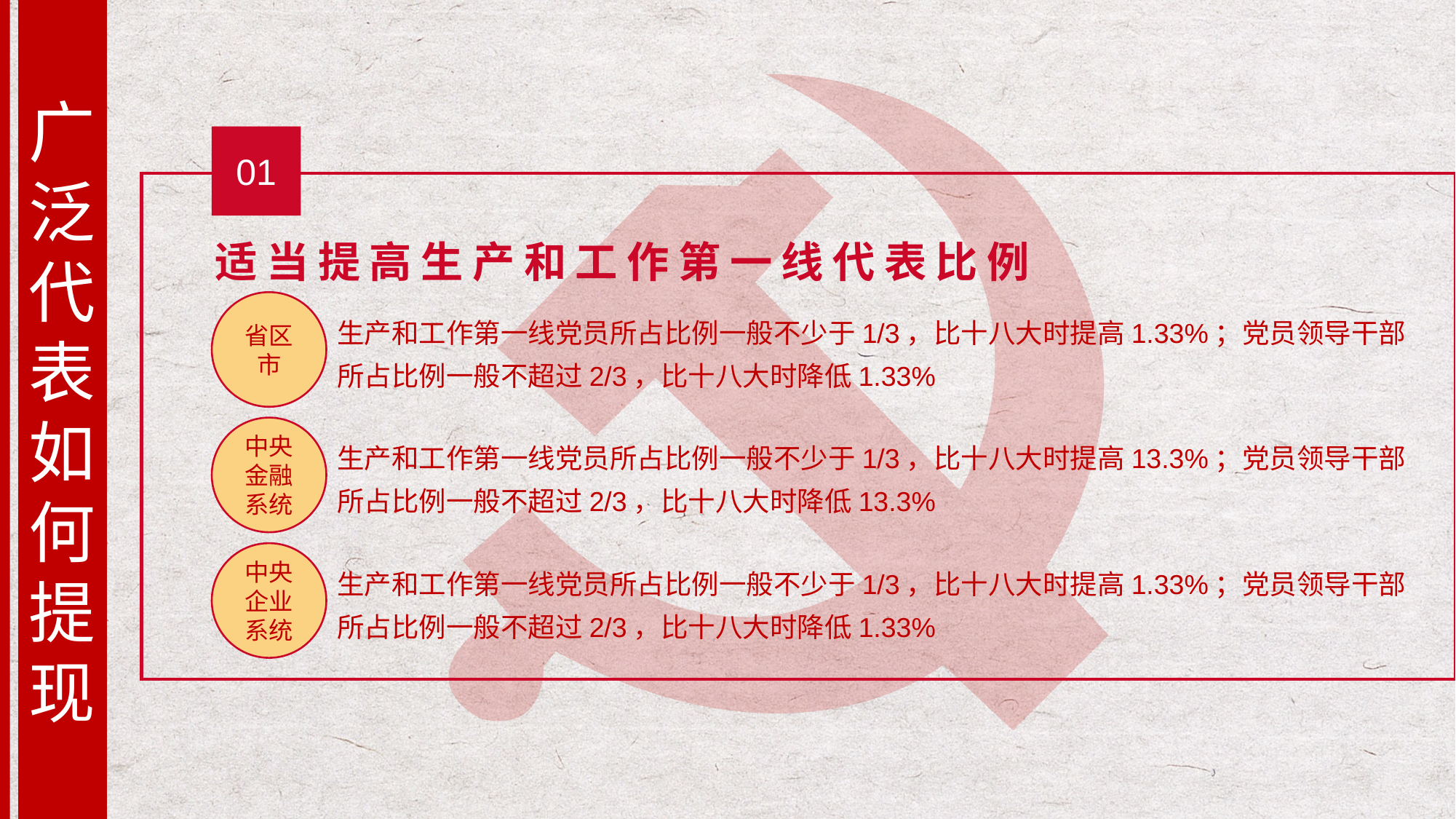

广泛代表如何提现
01

适当提高生产和工作第一线代表比例
省区市
生产和工作第一线党员所占比例一般不少于1/3，比十八大时提高1.33%；党员领导干部所占比例一般不超过2/3，比十八大时降低1.33%
中央金融系统
生产和工作第一线党员所占比例一般不少于1/3，比十八大时提高13.3%；党员领导干部所占比例一般不超过2/3，比十八大时降低13.3%
中央企业系统
生产和工作第一线党员所占比例一般不少于1/3，比十八大时提高1.33%；党员领导干部所占比例一般不超过2/3，比十八大时降低1.33%